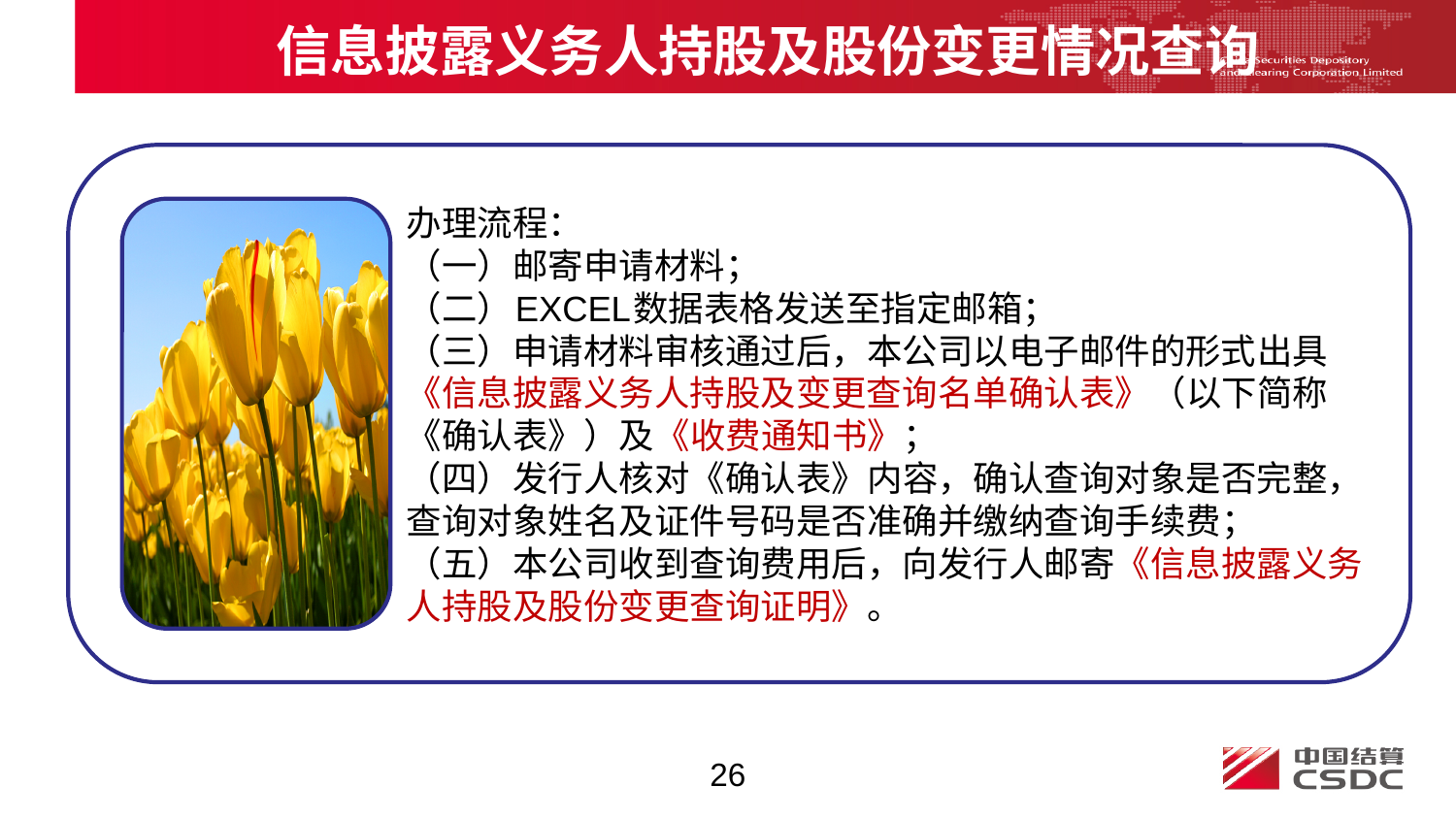

信息披露义务人持股及股份变更情况查询
办理流程：
（一）邮寄申请材料；
（二）EXCEL数据表格发送至指定邮箱；
（三）申请材料审核通过后，本公司以电子邮件的形式出具《信息披露义务人持股及变更查询名单确认表》（以下简称《确认表》）及《收费通知书》；
（四）发行人核对《确认表》内容，确认查询对象是否完整，查询对象姓名及证件号码是否准确并缴纳查询手续费；
（五）本公司收到查询费用后，向发行人邮寄《信息披露义务人持股及股份变更查询证明》。
26